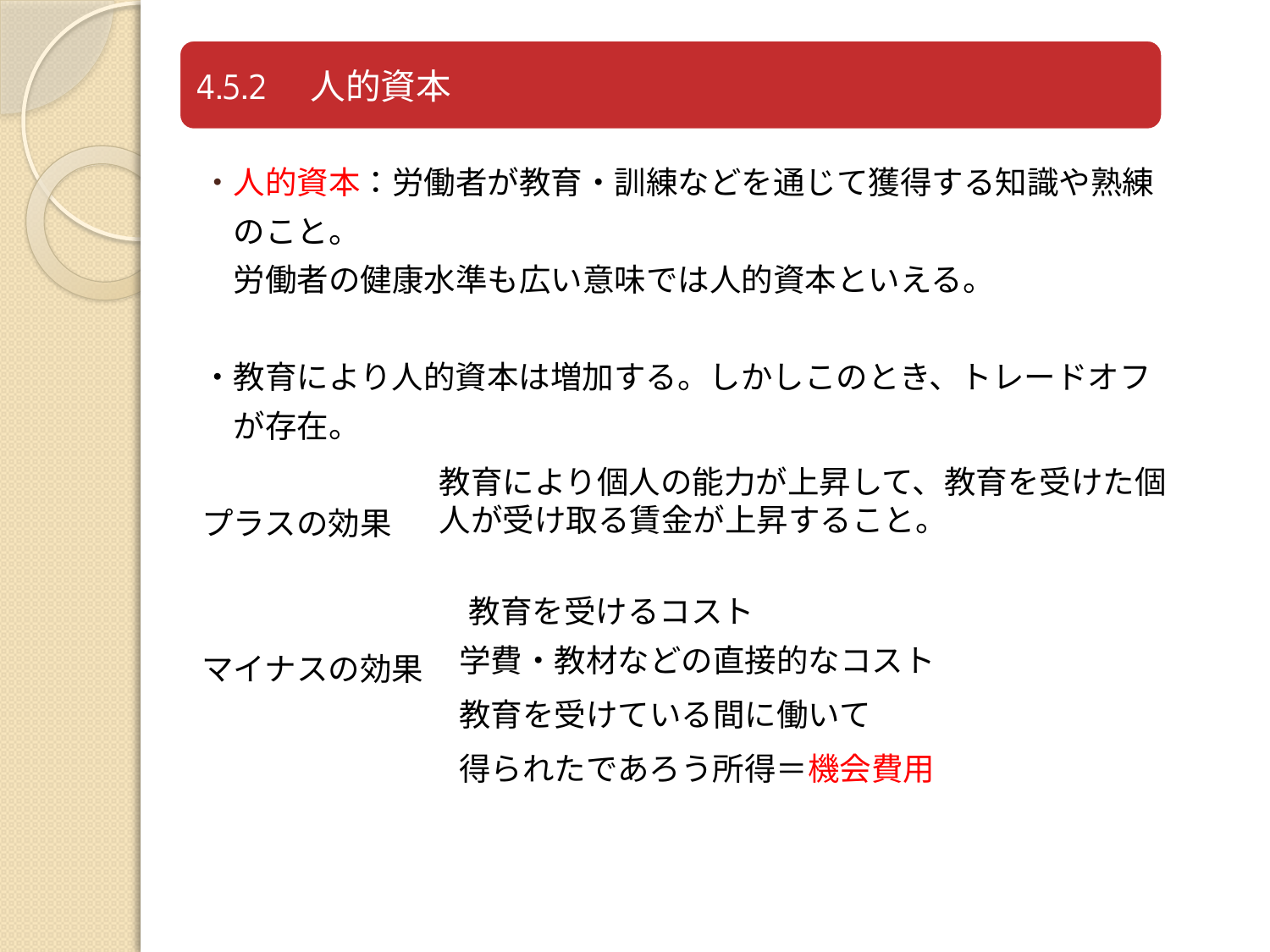

4.5.2　人的資本
・人的資本：労働者が教育・訓練などを通じて獲得する知識や熟練
　のこと。
　労働者の健康水準も広い意味では人的資本といえる。

・教育により人的資本は増加する。しかしこのとき、トレードオフ
　が存在。

プラスの効果

マイナスの効果
教育により個人の能力が上昇して、教育を受けた個人が受け取る賃金が上昇すること。
教育を受けるコスト
学費・教材などの直接的なコスト
教育を受けている間に働いて
得られたであろう所得＝機会費用